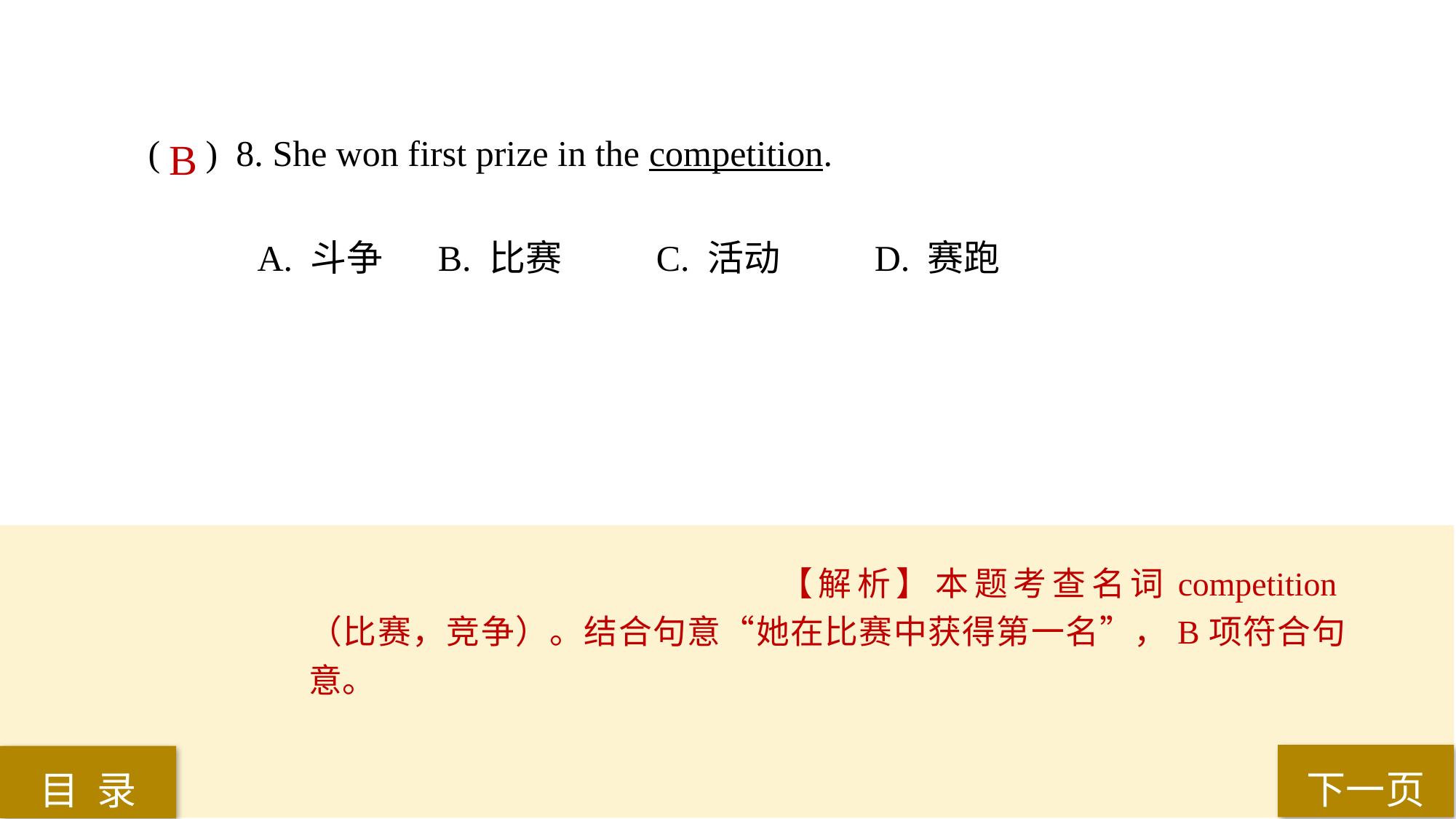

(     )  8. She won first prize in the competition.

A. 斗争	 B. 比赛	 C. 活动	 D. 赛跑
B
【解析】本题考查名词competition（比赛，竞争）。结合句意“她在比赛中获得第一名”，B项符合句意。